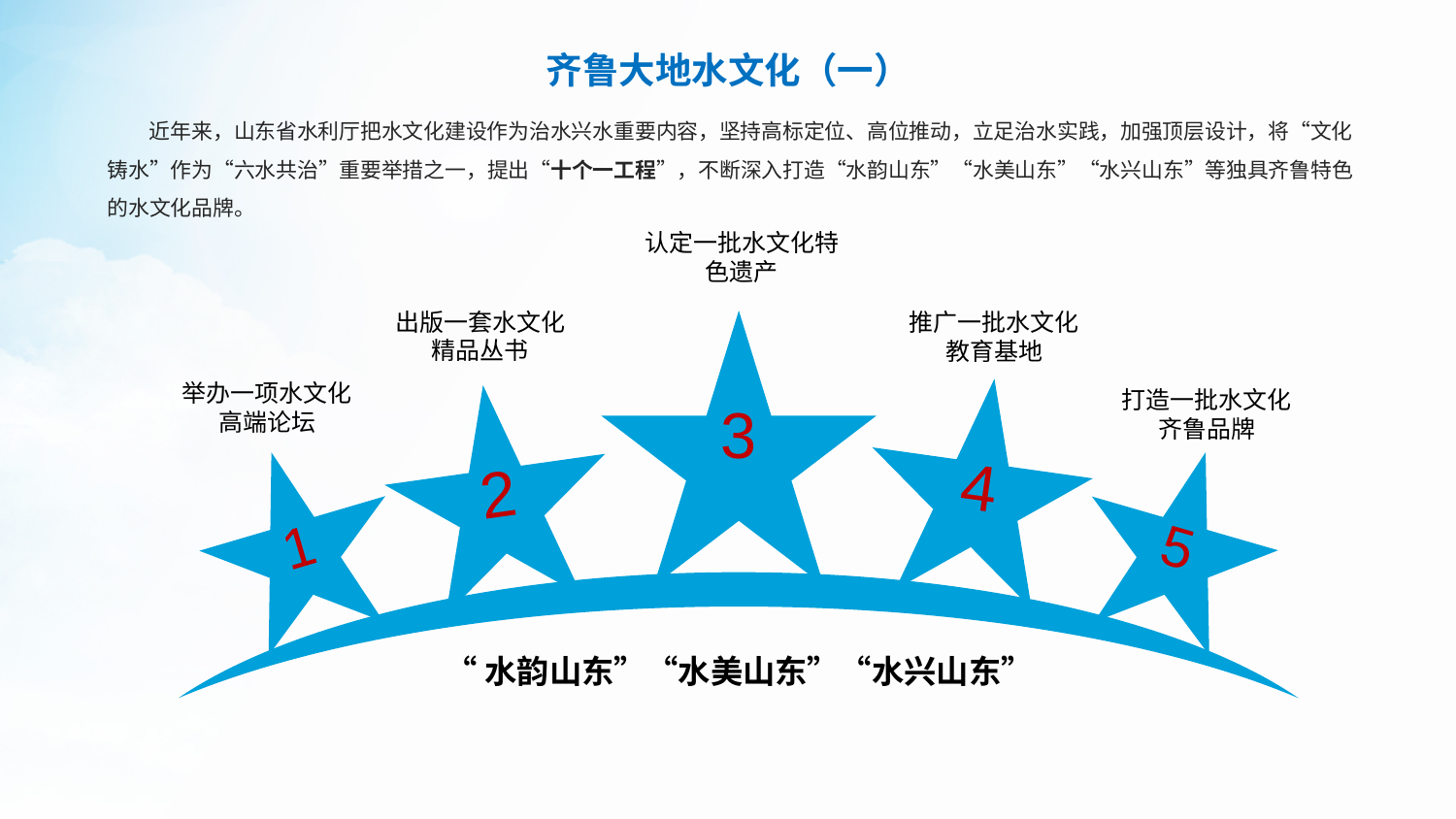

齐鲁大地水文化（一）
        近年来，山东省水利厅把水文化建设作为治水兴水重要内容，坚持高标定位、高位推动，立足治水实践，加强顶层设计，将“文化铸水”作为“六水共治”重要举措之一，提出“十个一工程”，不断深入打造“水韵山东”“水美山东”“水兴山东”等独具齐鲁特色的水文化品牌。
认定一批水文化特色遗产

3
出版一套水文化精品丛书

2
推广一批水文化教育基地

4
举办一项水文化高端论坛

1
打造一批水文化齐鲁品牌

5

“水韵山东”“水美山东”“水兴山东”